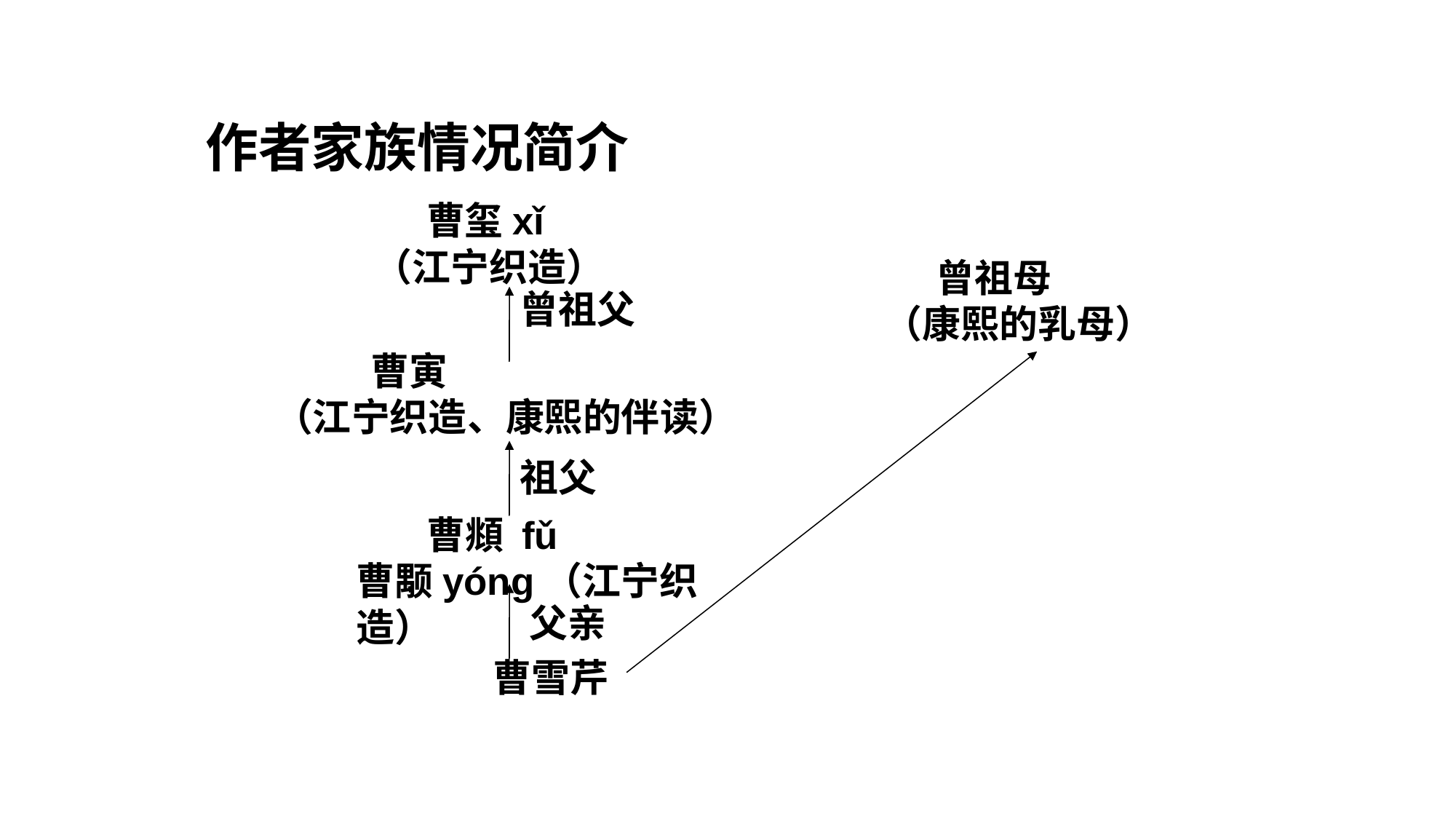

作者家族情况简介
        曹玺xǐ
  （江宁织造）
       曾祖母
 （康熙的乳母）

曾祖父

          曹寅
（江宁织造、康熙的伴读）

祖父
       曹頫 fǔ
曹颙yóng（江宁织造）

父亲
曹雪芹